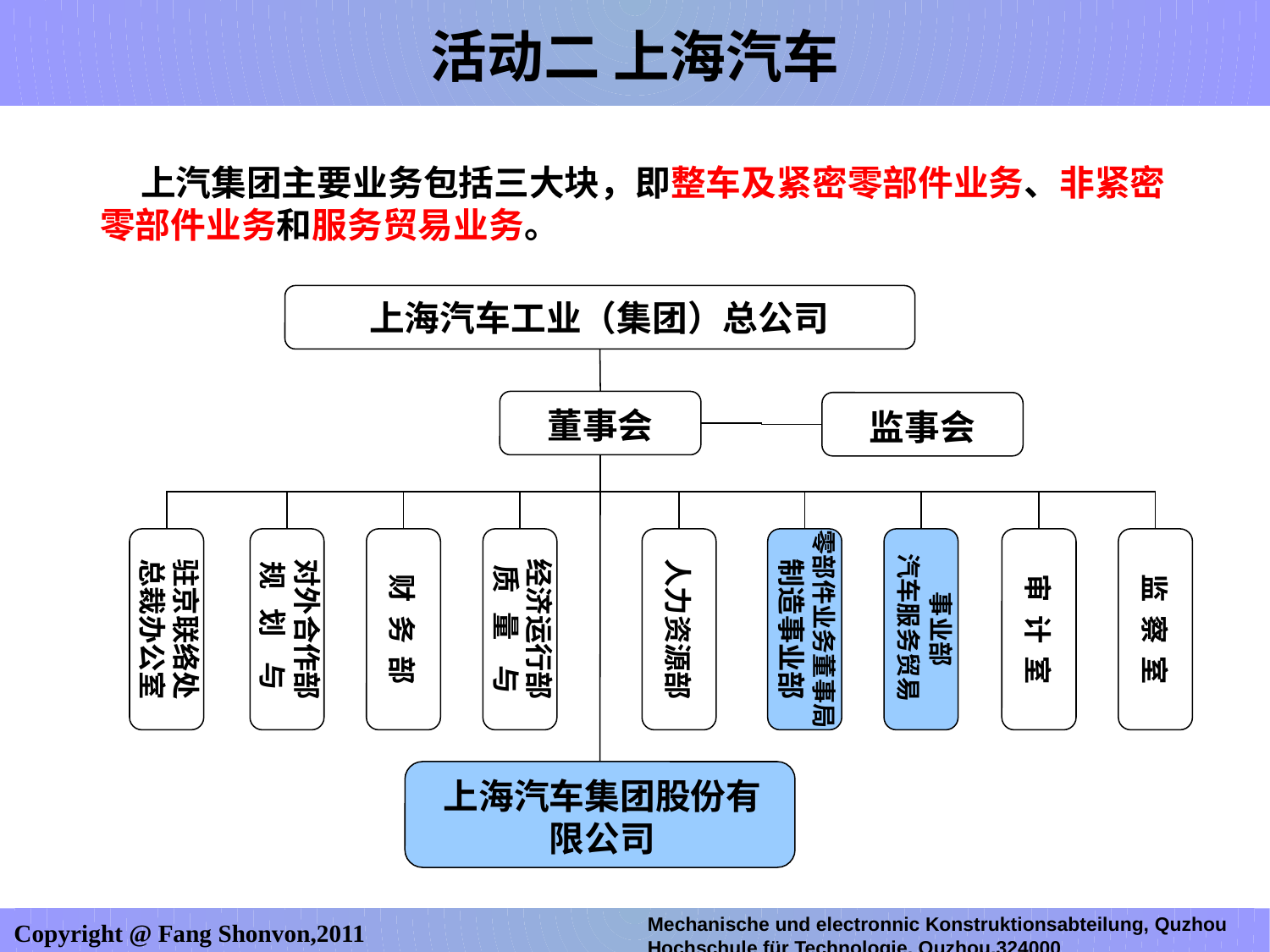

活动二 上海汽车
    上汽集团主要业务包括三大块，即整车及紧密零部件业务、非紧密零部件业务和服务贸易业务。

上海汽车工业（集团）总公司

董事会

监事会

驻京联络处总裁办公室

对外合作部规   划    与

财  务  部

经济运行部质   量    与

人力资源部

零部件业务董事局
制造事业部

汽车服务贸易
事业部

审  计  室

监  察  室

上海汽车集团股份有限公司
Mechanische und electronnic Konstruktionsabteilung, Quzhou Hochschule für Technologie, Quzhou,324000

Copyright @ Fang Shonvon,2011